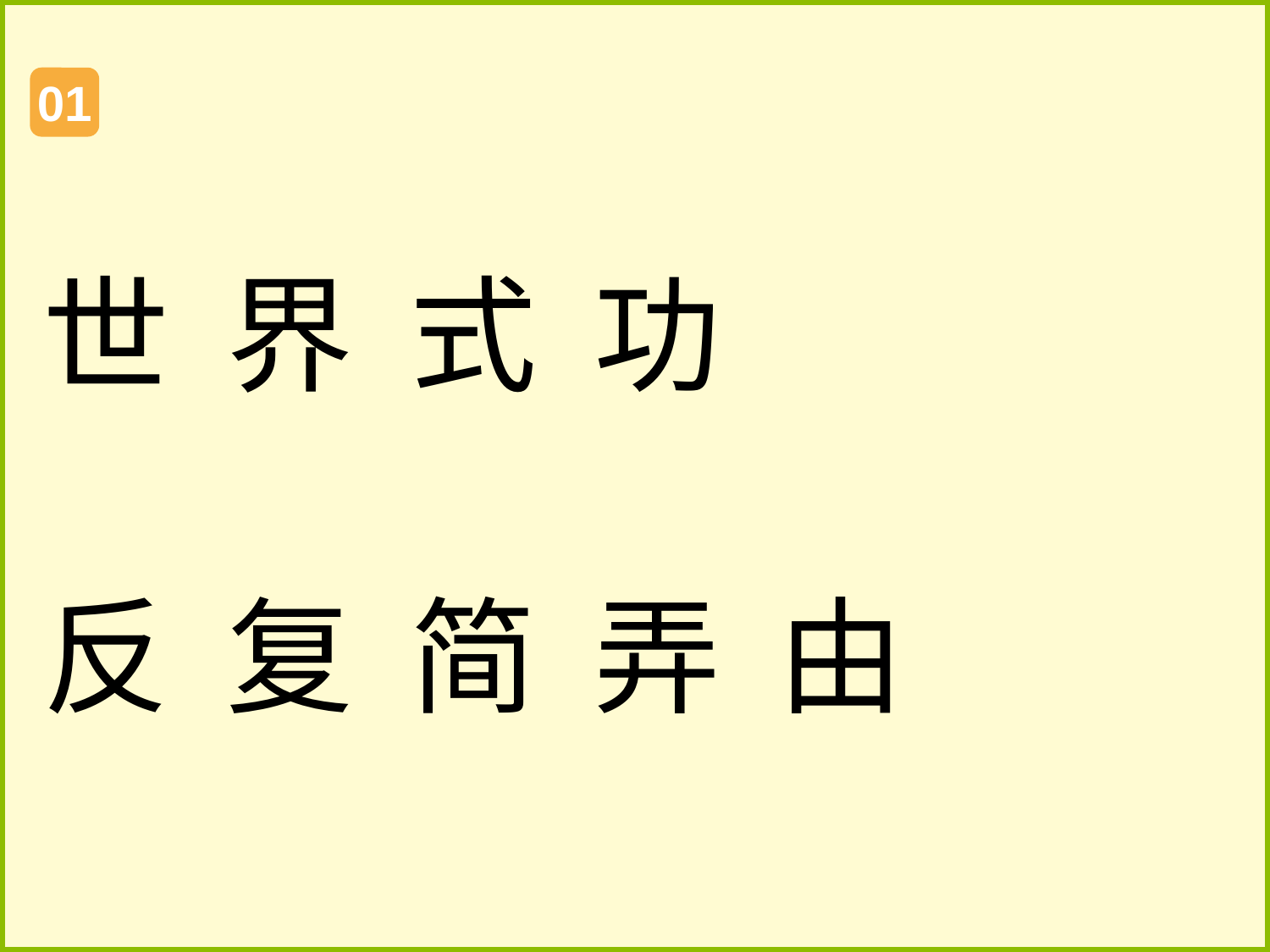

01
世  界  式  功

反  复  简  弄  由